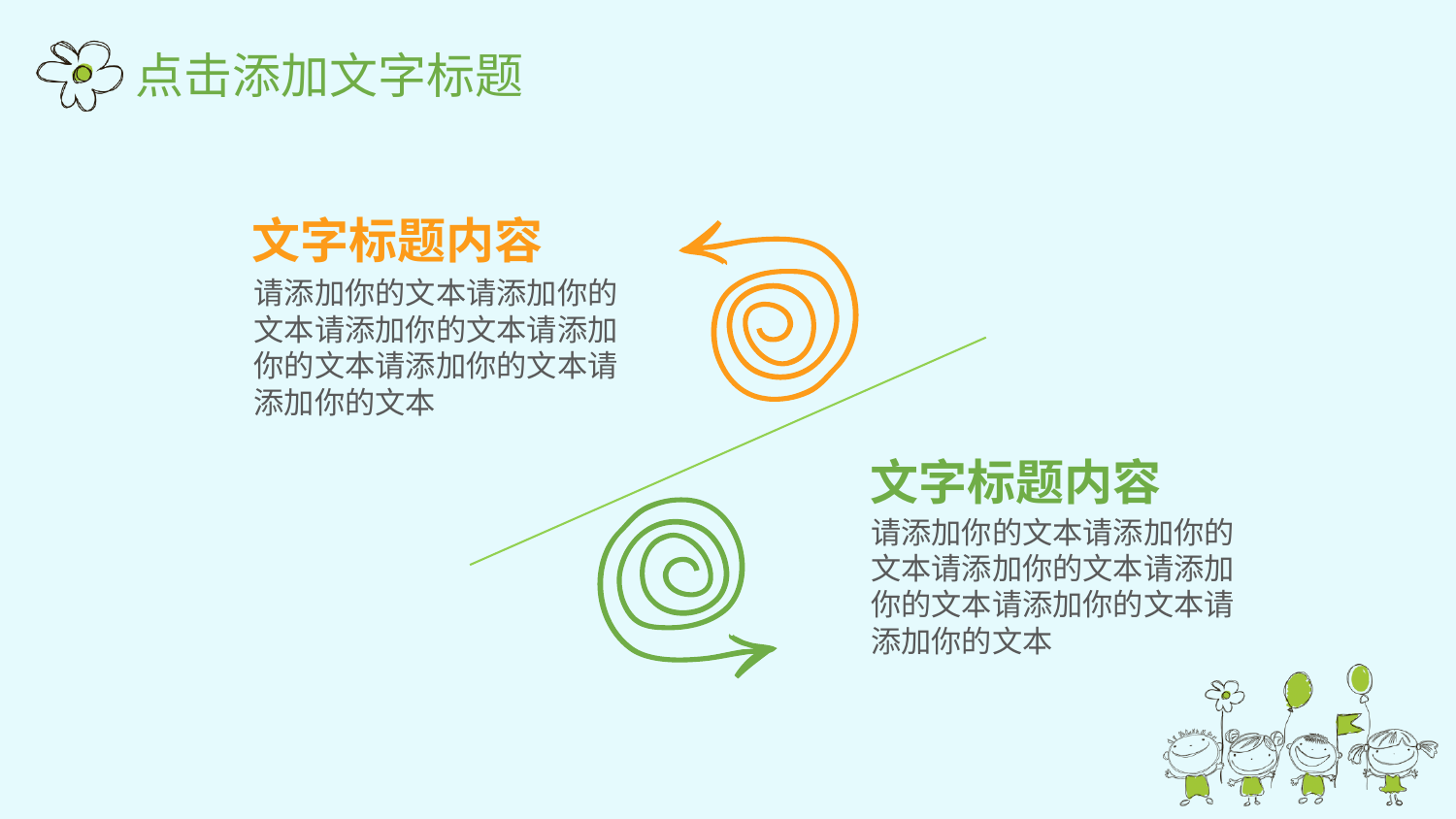

点击添加文字标题
文字标题内容

请添加你的文本请添加你的文本请添加你的文本请添加你的文本请添加你的文本请添加你的文本
文字标题内容

请添加你的文本请添加你的文本请添加你的文本请添加你的文本请添加你的文本请添加你的文本